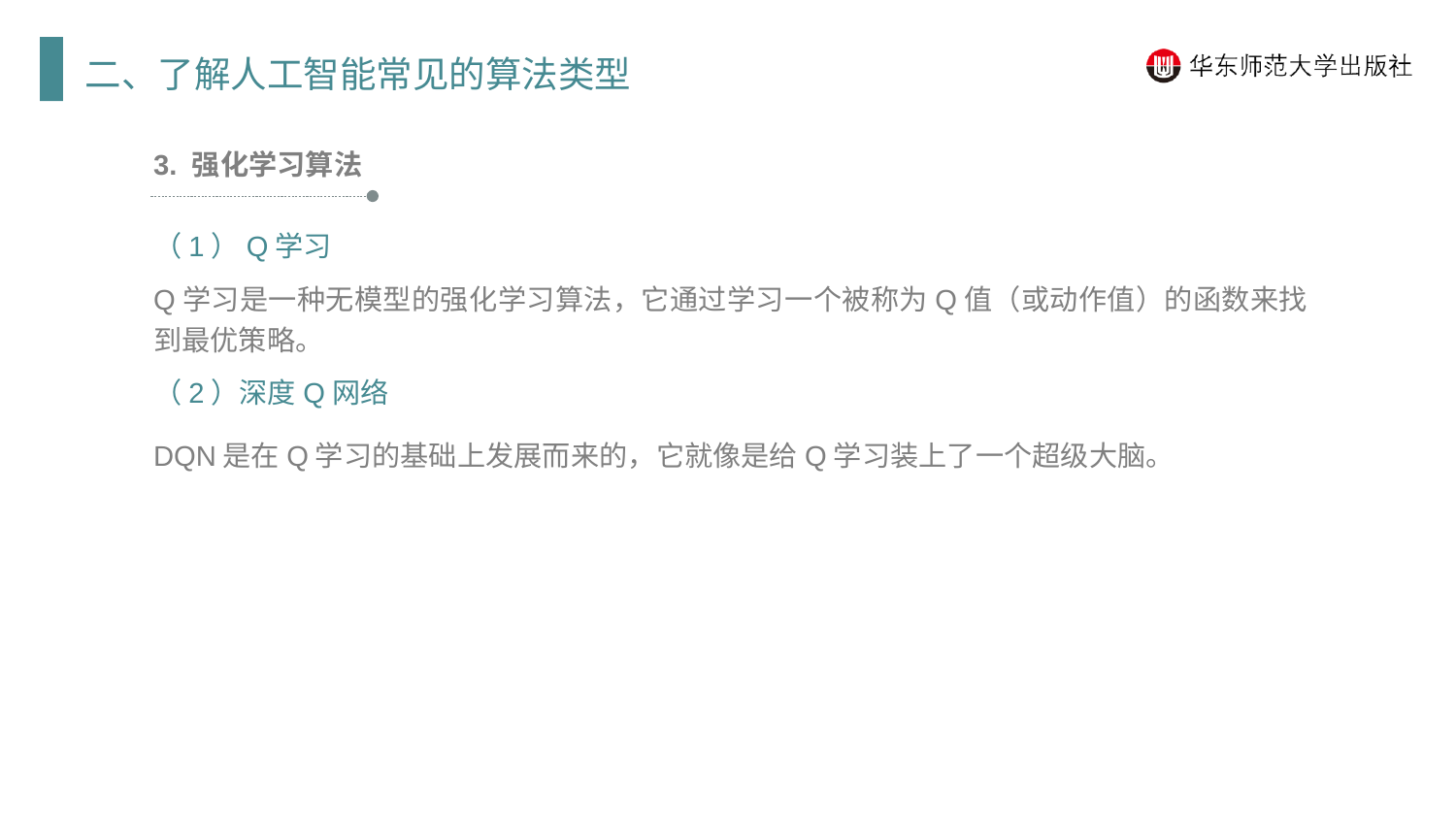

二、了解人工智能常见的算法类型
3. 强化学习算法
（1）Q学习
Q学习是一种无模型的强化学习算法，它通过学习一个被称为Q值（或动作值）的函数来找到最优策略。
（2）深度Q网络
DQN是在Q学习的基础上发展而来的，它就像是给Q学习装上了一个超级大脑。